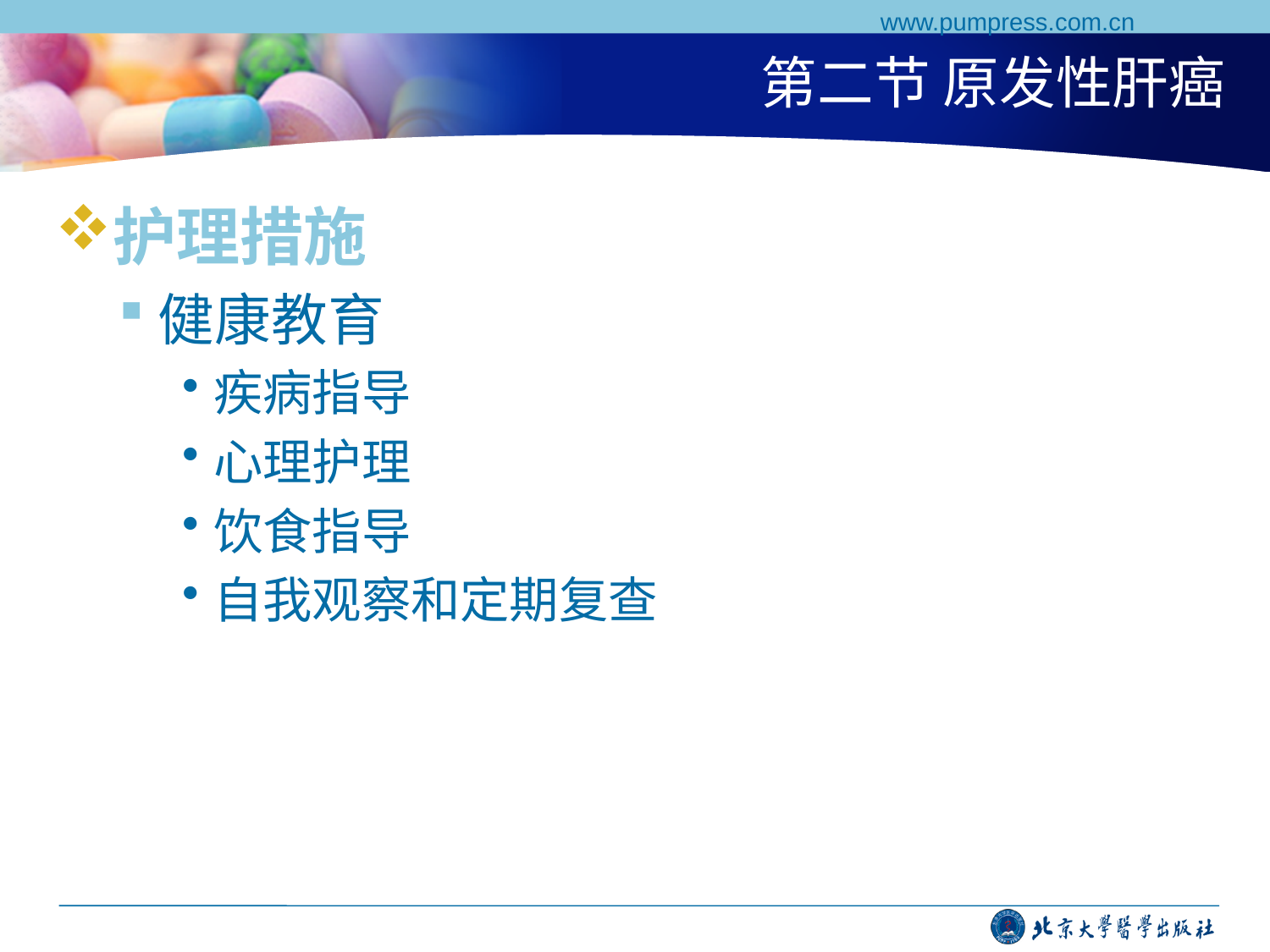

www.pumpress.com.cn
# 第二节 原发性肝癌
护理措施
健康教育
疾病指导
心理护理
饮食指导
自我观察和定期复查